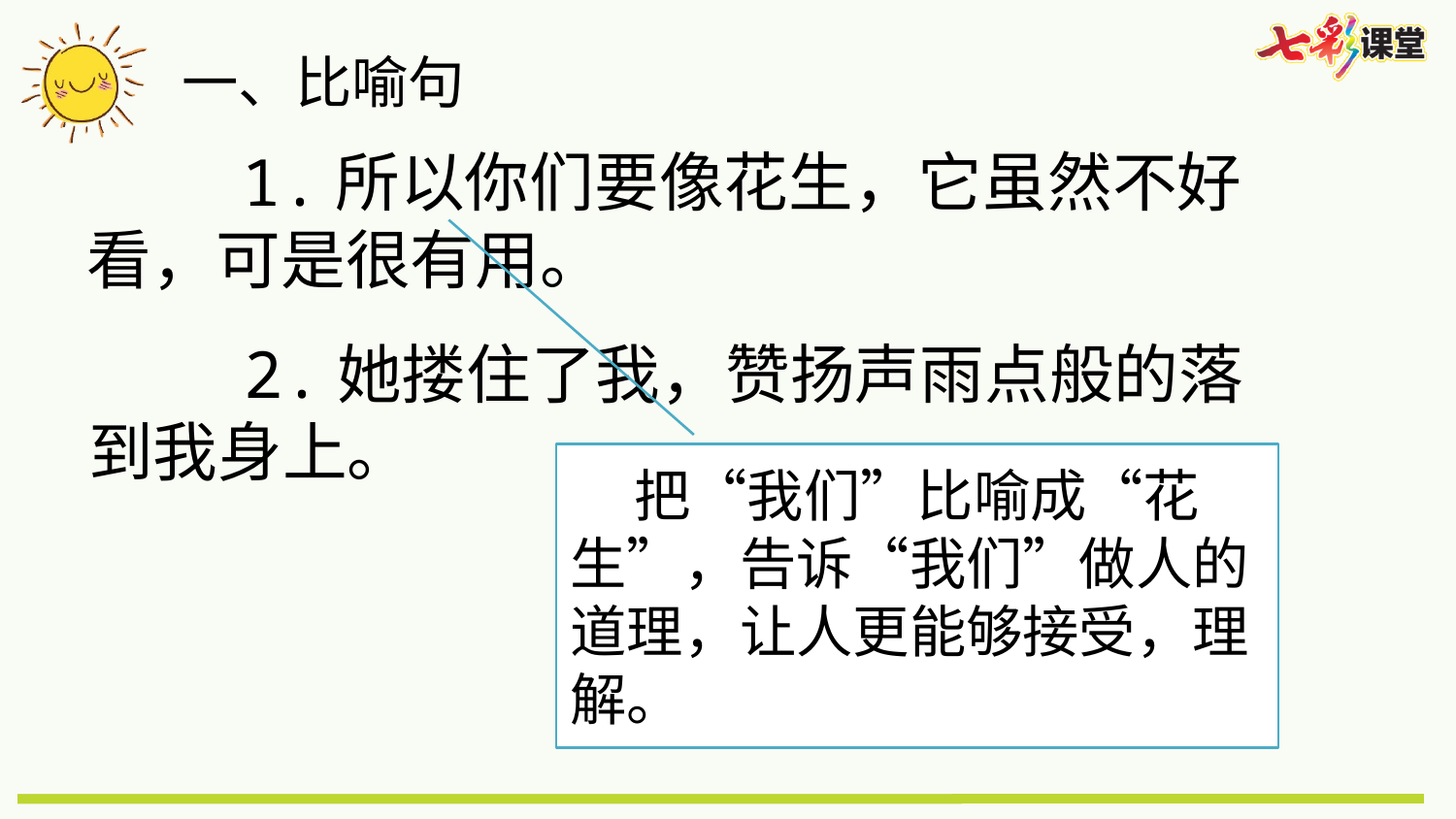

一、比喻句
    1.所以你们要像花生，它虽然不好看，可是很有用。
    2.她搂住了我，赞扬声雨点般的落到我身上。
    把“我们”比喻成“花生”，告诉“我们”做人的道理，让人更能够接受，理解。